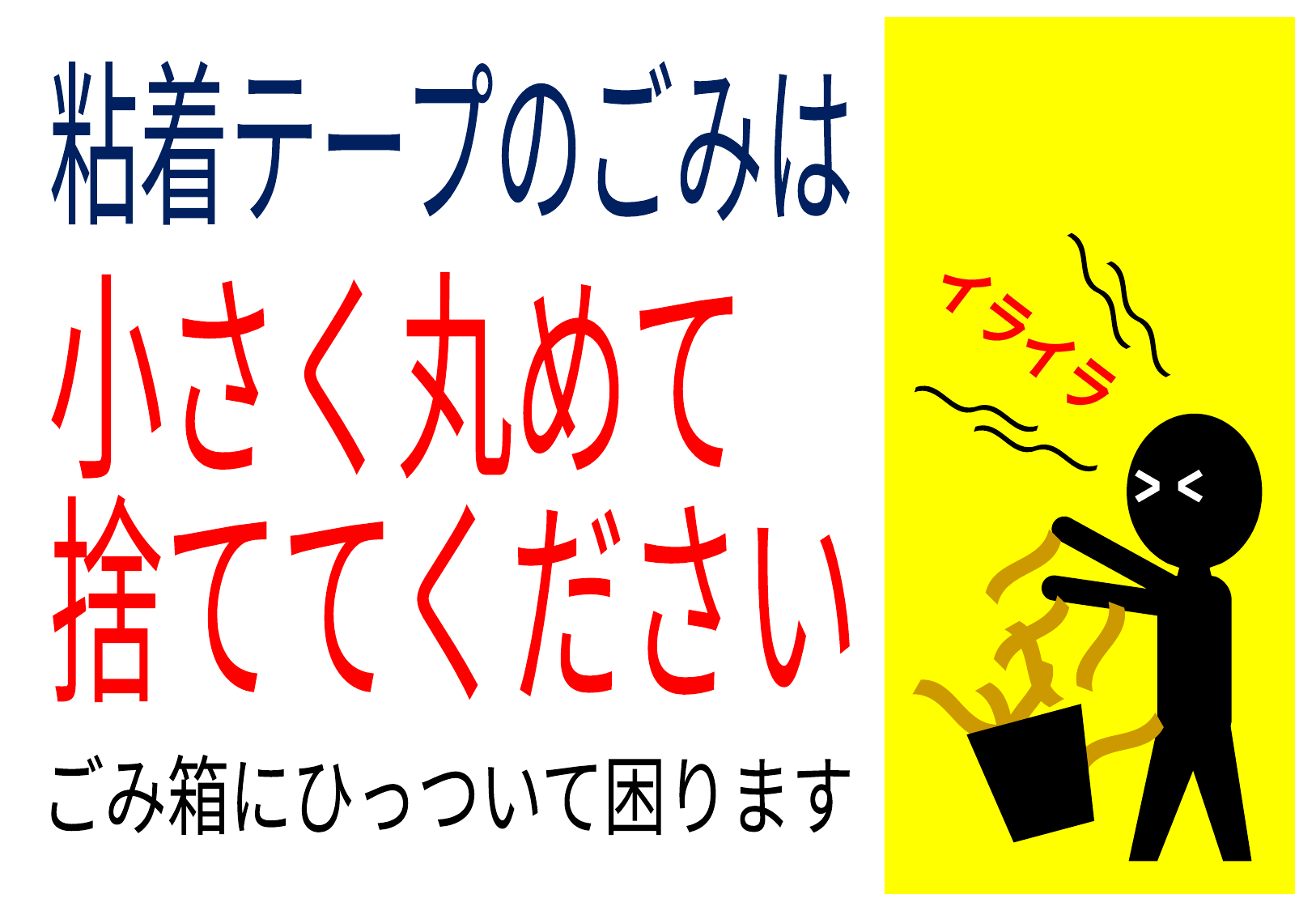

粘着テープのごみは
小さく丸めて
捨ててください
ごみ箱にひっついて困ります

イライラ
イライラ
イライラ